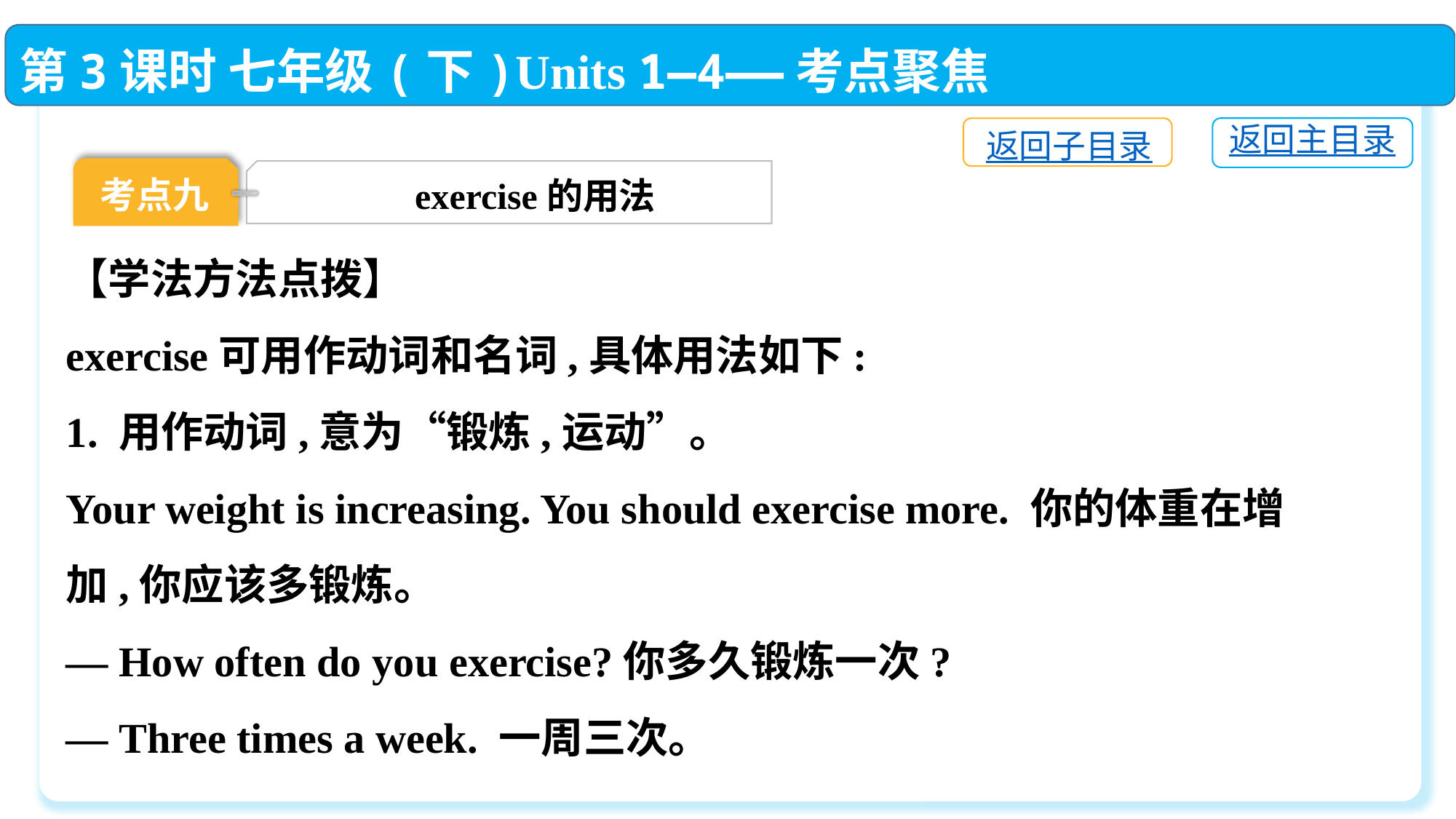

第3课时 七年级(下)Units 1—4——考点聚焦

返回主目录

返回子目录
考点九
exercise的用法

【学法方法点拨】
exercise可用作动词和名词,具体用法如下:
1. 用作动词,意为“锻炼,运动”。
Your weight is increasing. You should exercise more. 你的体重在增加,你应该多锻炼。
— How often do you exercise?你多久锻炼一次?
— Three times a week. 一周三次。